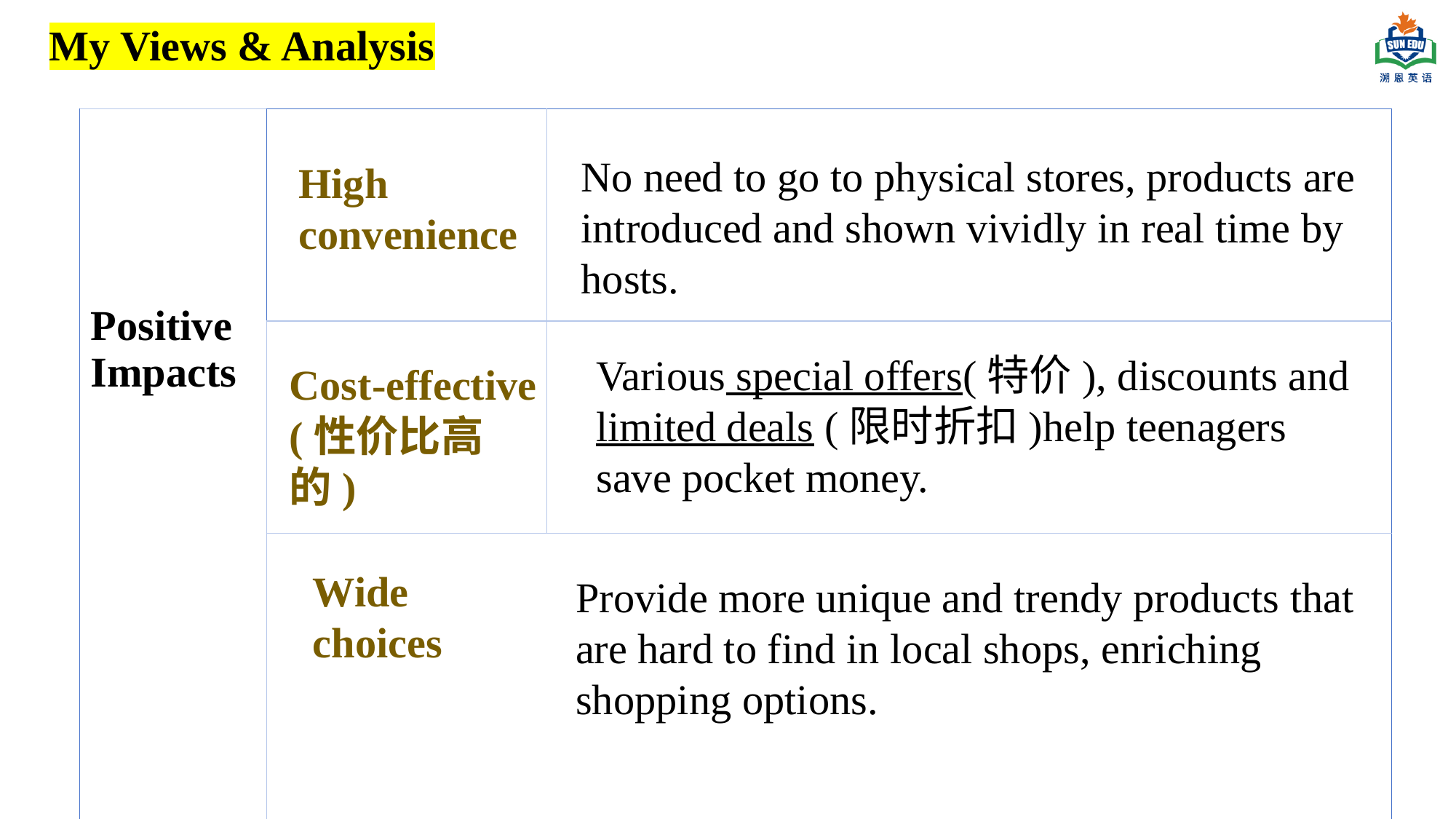

My Views & Analysis
| Positive Impacts |  |  |
| --- | --- | --- |
|  |  |  |
|  |  |  |
No need to go to physical stores, products are introduced and shown vividly in real time by hosts.
High convenience
Various special offers(特价), discounts and limited deals (限时折扣)help teenagers save pocket money.
Cost-effective
(性价比高的)
Wide choices
Provide more unique and trendy products that are hard to find in local shops, enriching shopping options.